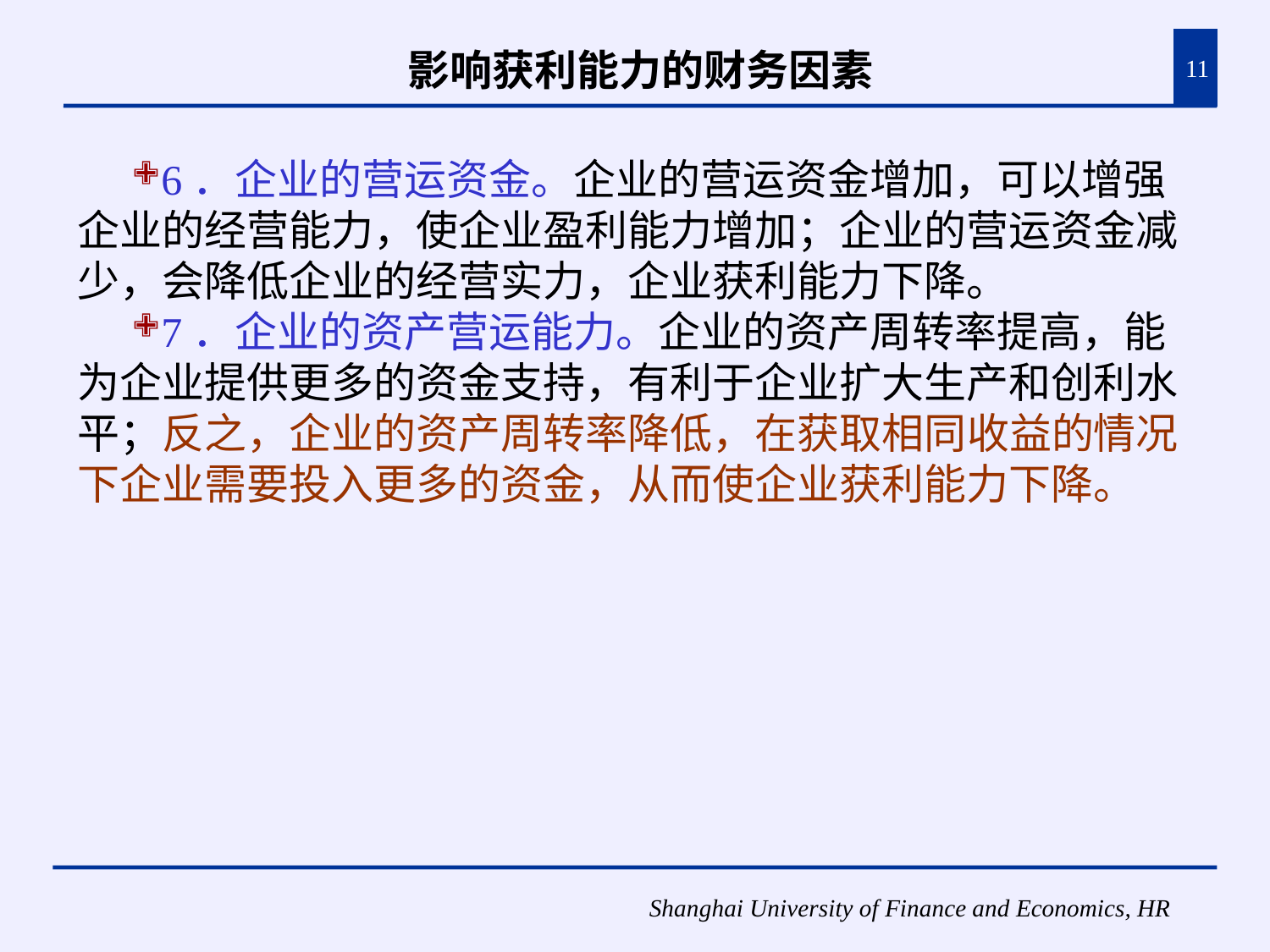

# 影响获利能力的财务因素
11
6．企业的营运资金。企业的营运资金增加，可以增强企业的经营能力，使企业盈利能力增加；企业的营运资金减少，会降低企业的经营实力，企业获利能力下降。
7．企业的资产营运能力。企业的资产周转率提高，能为企业提供更多的资金支持，有利于企业扩大生产和创利水平；反之，企业的资产周转率降低，在获取相同收益的情况下企业需要投入更多的资金，从而使企业获利能力下降。